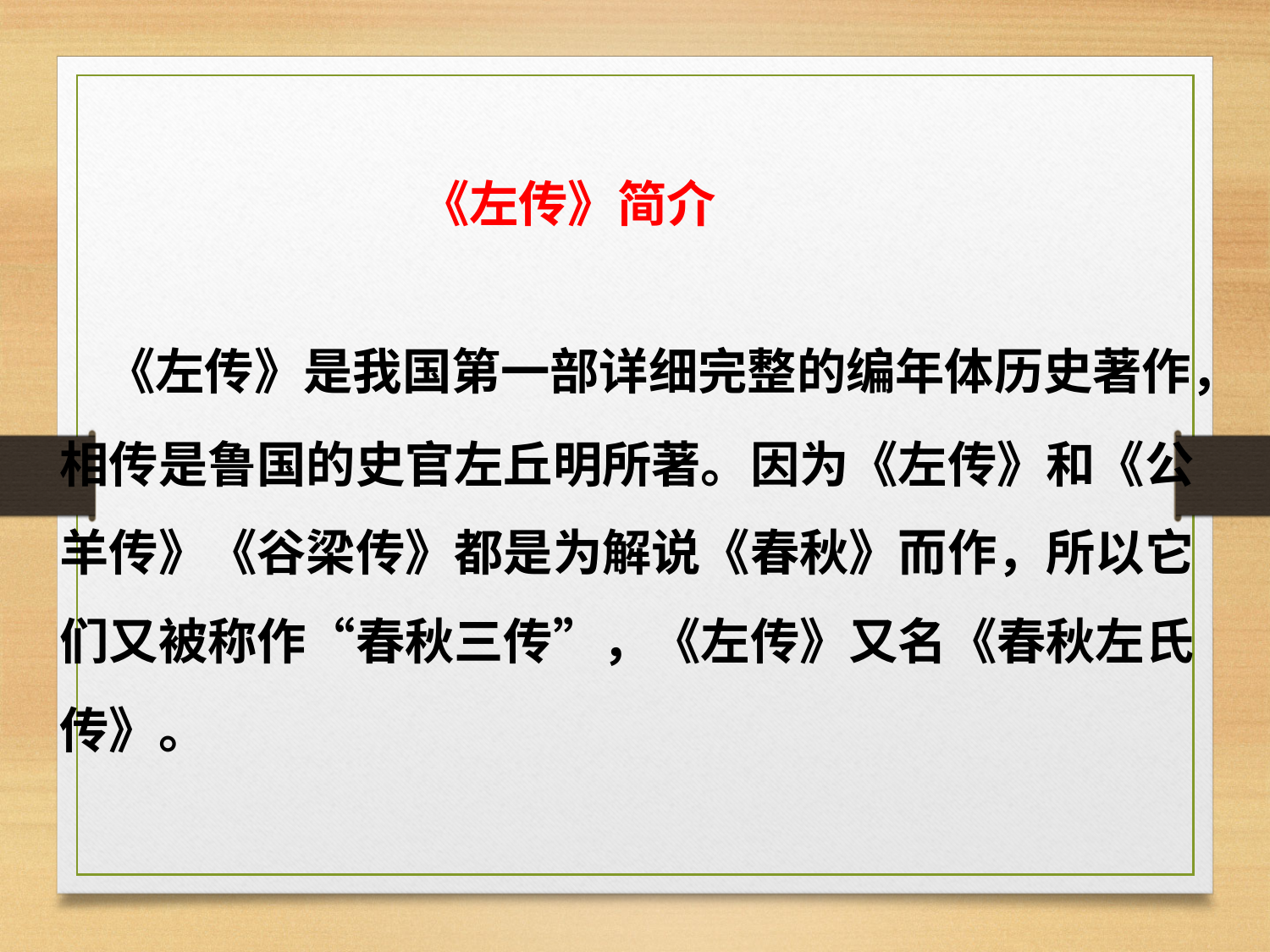

《左传》简介
  《左传》是我国第一部详细完整的编年体历史著作，相传是鲁国的史官左丘明所著。因为《左传》和《公羊传》《谷梁传》都是为解说《春秋》而作，所以它们又被称作“春秋三传”，《左传》又名《春秋左氏传》。